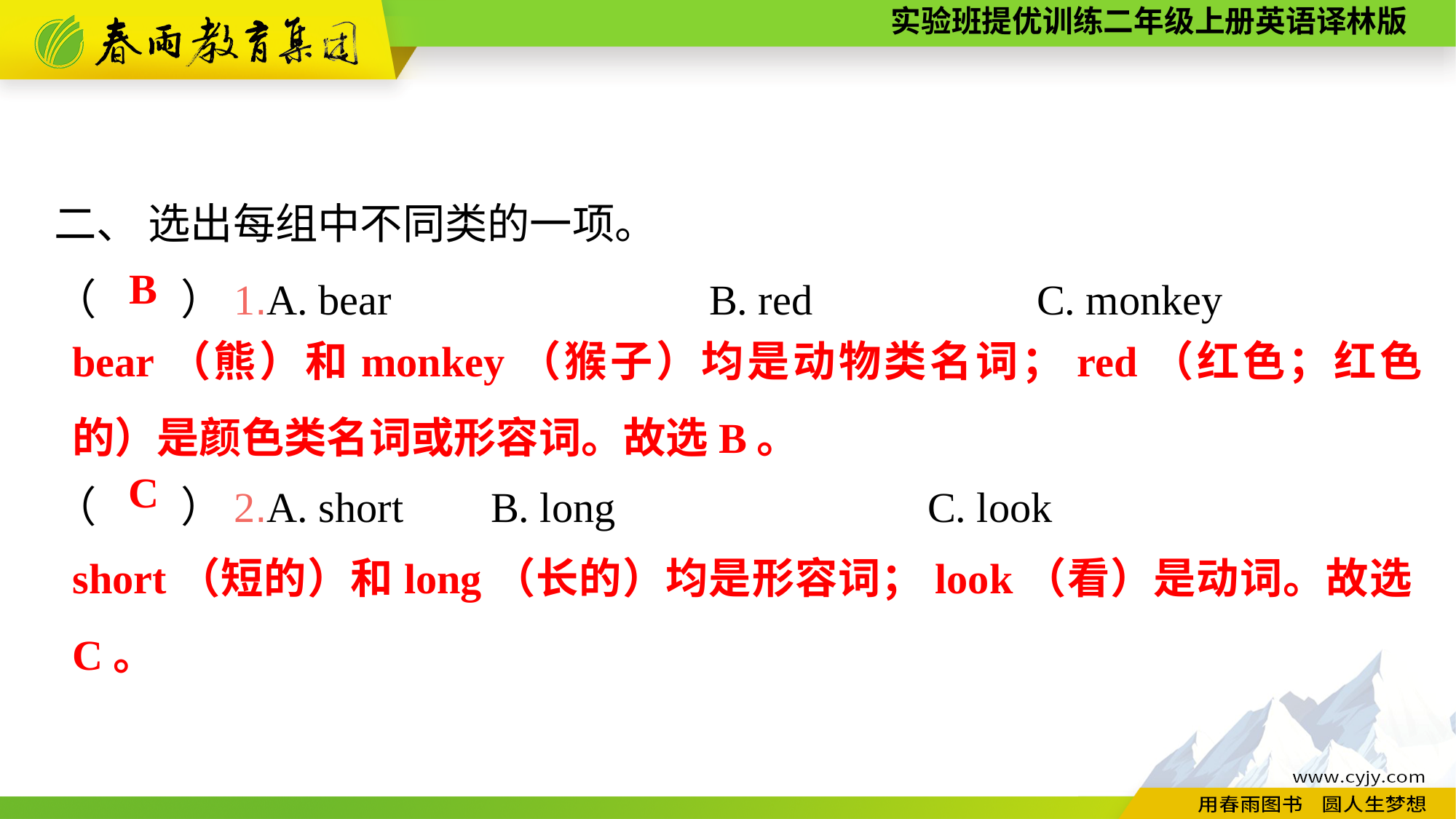

二、 选出每组中不同类的一项。
（　　）1.A. bear　　　　　	B. red　　　　　	C. monkey

（　　）2.A. short	B. long			C. look
B
bear（熊）和monkey（猴子）均是动物类名词；red（红色；红色的）是颜色类名词或形容词。故选B。
C
short（短的）和long（长的）均是形容词；look（看）是动词。故选C。